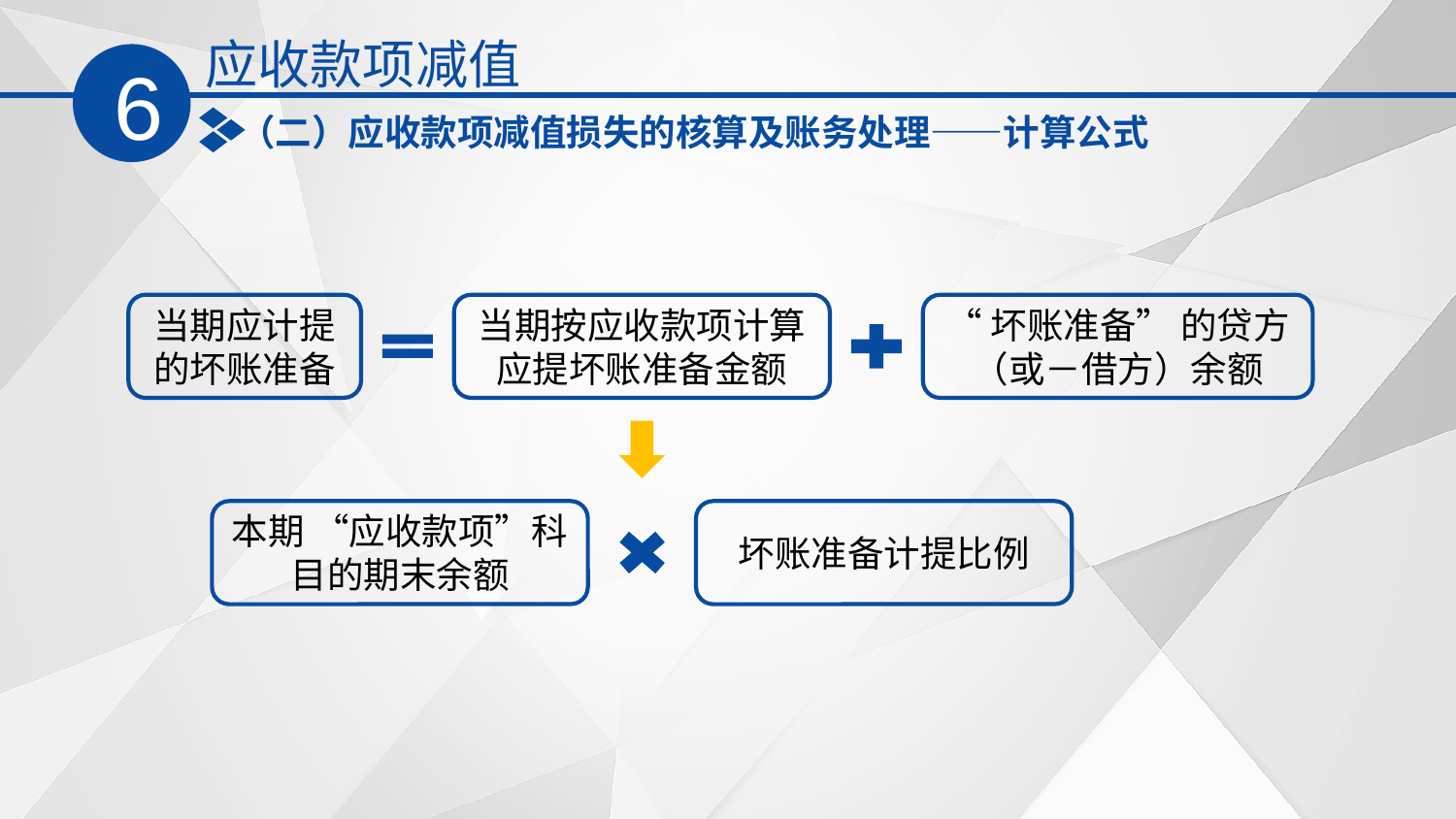

应收款项减值
6

（二）应收款项减值损失的核算及账务处理——计算公式

当期应计提
的坏账准备
当期按应收款项计算
应提坏账准备金额
“坏账准备” 的贷方
（或－借方）余额

本期 “应收款项”科目的期末余额
坏账准备计提比例